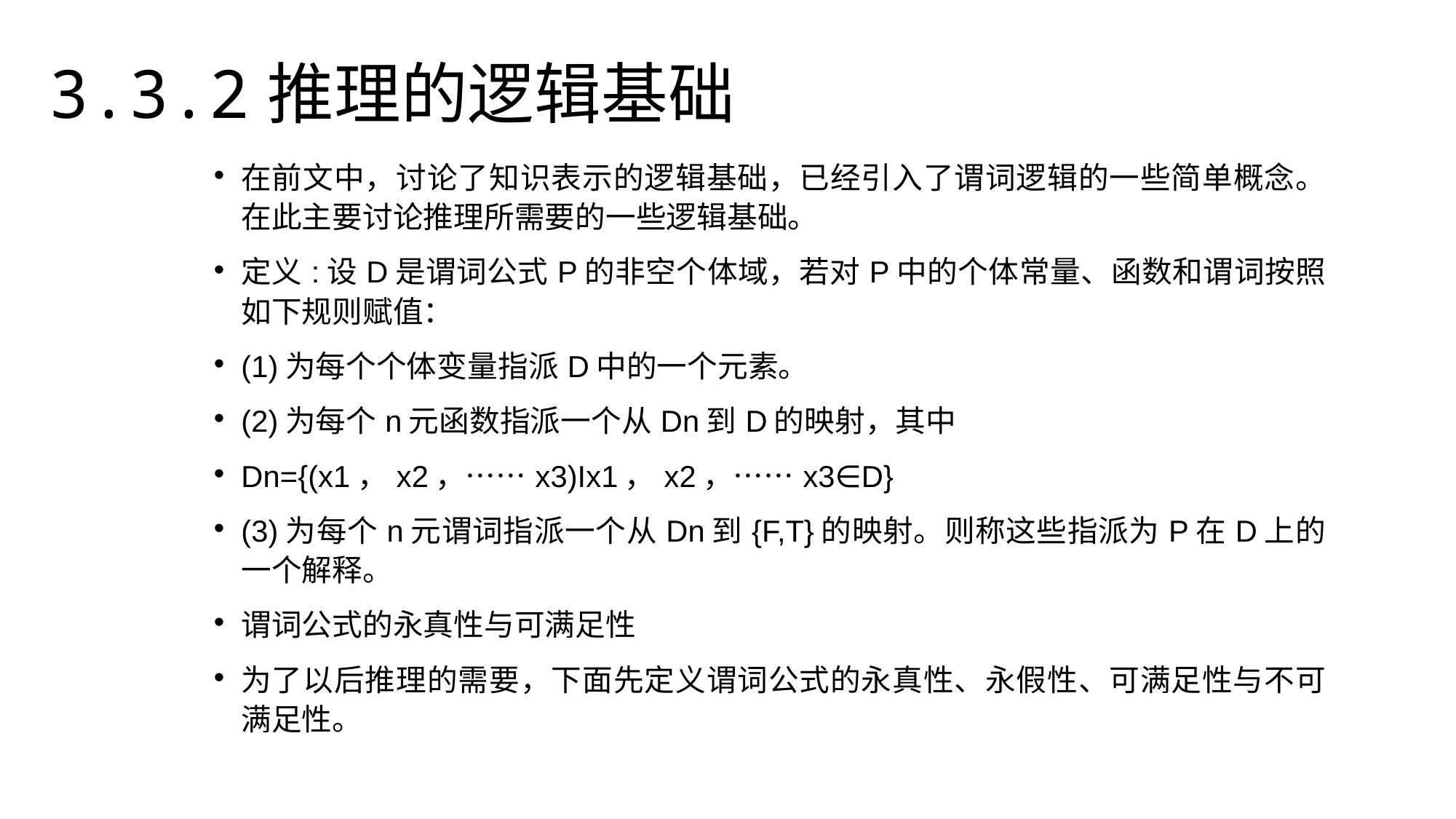

3.3.2推理的逻辑基础
在前文中，讨论了知识表示的逻辑基础，已经引入了谓词逻辑的一些简单概念。在此主要讨论推理所需要的一些逻辑基础。
定义:设D是谓词公式P的非空个体域，若对P中的个体常量、函数和谓词按照如下规则赋值：
(1)为每个个体变量指派D中的一个元素。
(2)为每个n元函数指派一个从Dn到D的映射，其中
Dn={(x1，x2，……x3)Ix1，x2，……x3∈D}
(3)为每个n元谓词指派一个从Dn到{F,T}的映射。则称这些指派为P在D上的一个解释。
谓词公式的永真性与可满足性
为了以后推理的需要，下面先定义谓词公式的永真性、永假性、可满足性与不可满足性。